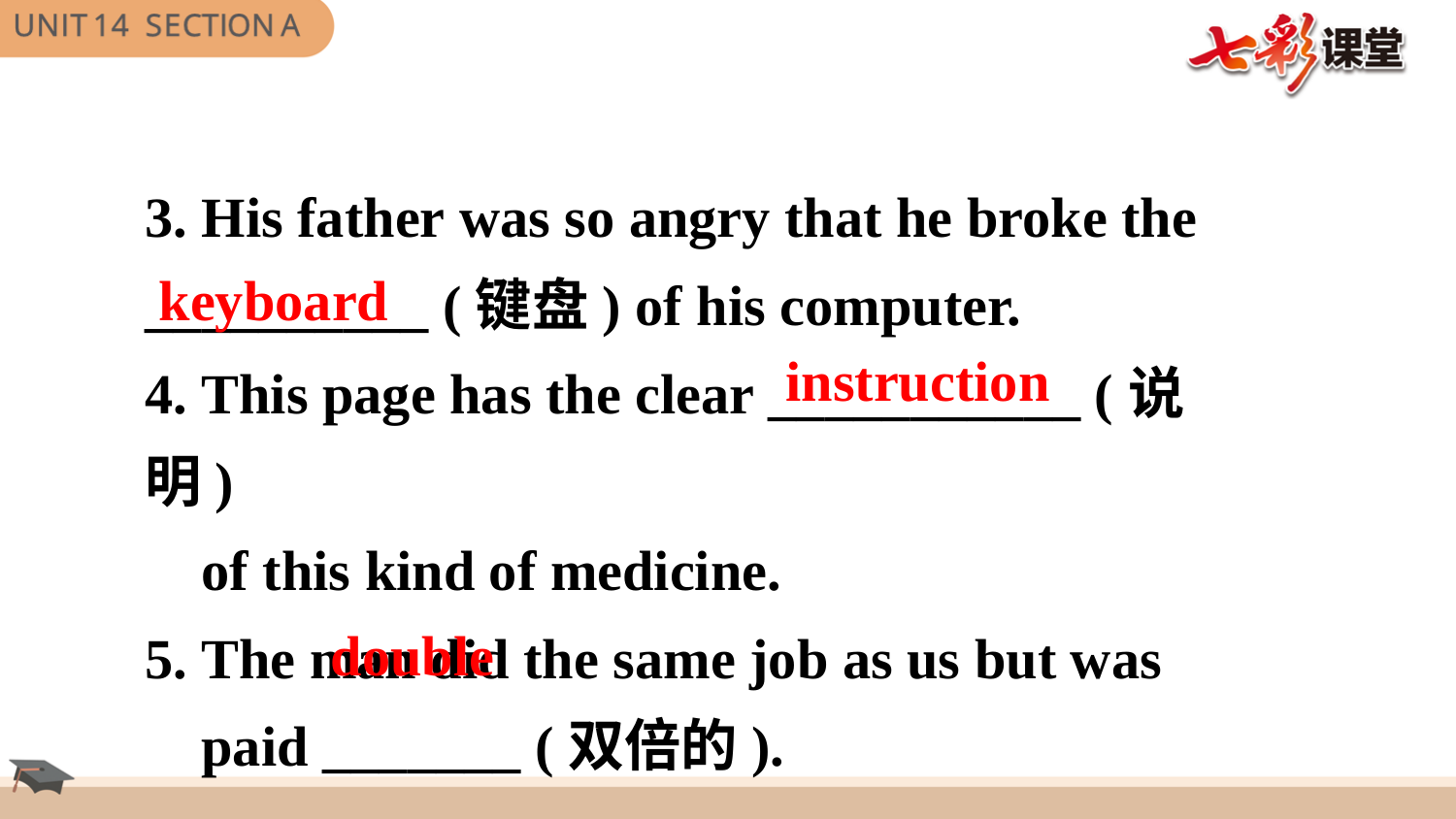

3. His father was so angry that he broke the    __________ (键盘) of his computer.
4. This page has the clear ___________ (说明)
    of this kind of medicine.
5. The man did the same job as us but was
    paid _______ (双倍的).
keyboard
instruction
double